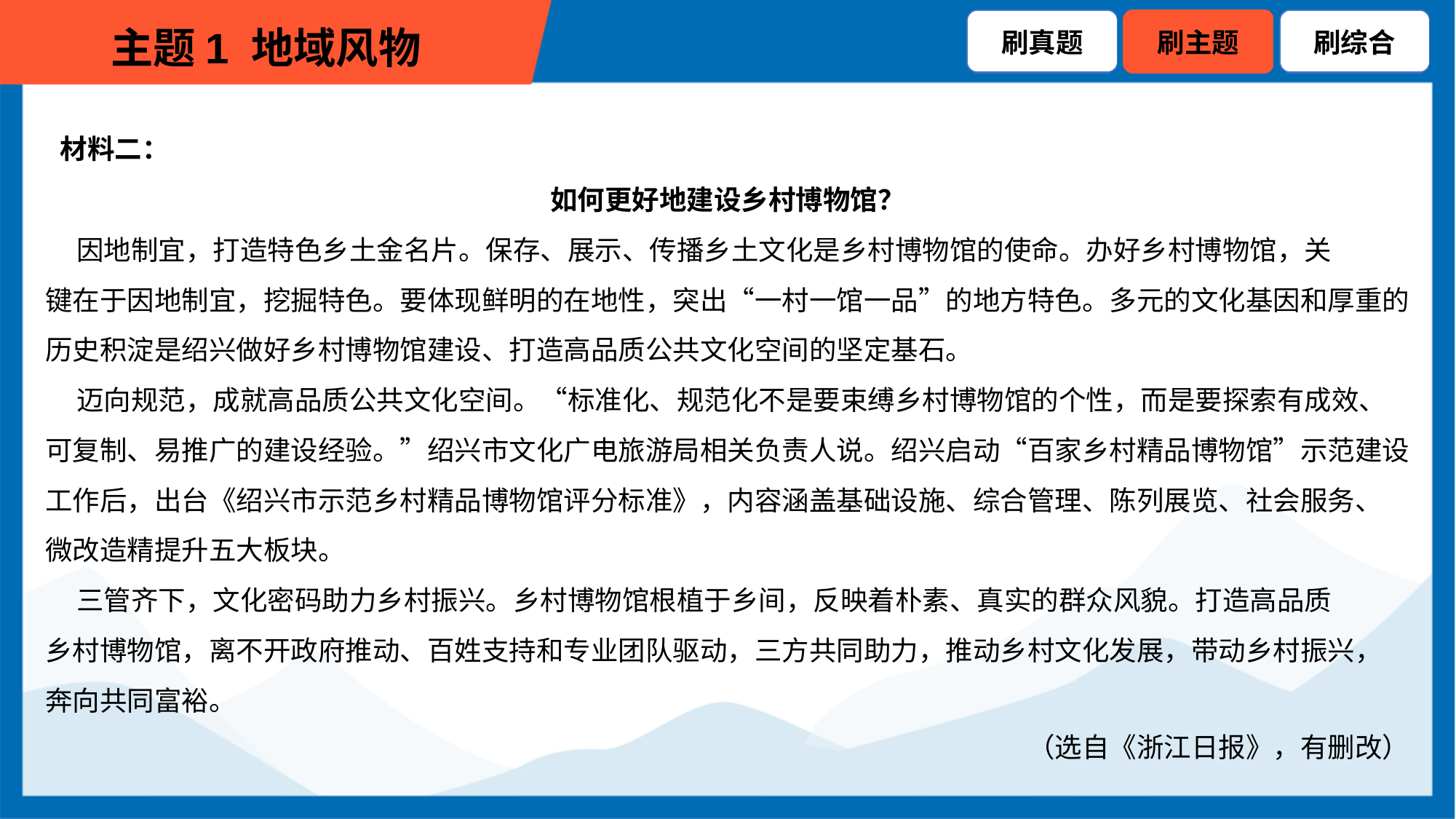

材料二：
如何更好地建设乡村博物馆？
    因地制宜，打造特色乡土金名片。保存、展示、传播乡土文化是乡村博物馆的使命。办好乡村博物馆，关
键在于因地制宜，挖掘特色。要体现鲜明的在地性，突出“一村一馆一品”的地方特色。多元的文化基因和厚重的
历史积淀是绍兴做好乡村博物馆建设、打造高品质公共文化空间的坚定基石。
    迈向规范，成就高品质公共文化空间。“标准化、规范化不是要束缚乡村博物馆的个性，而是要探索有成效、
可复制、易推广的建设经验。”绍兴市文化广电旅游局相关负责人说。绍兴启动“百家乡村精品博物馆”示范建设
工作后，出台《绍兴市示范乡村精品博物馆评分标准》，内容涵盖基础设施、综合管理、陈列展览、社会服务、
微改造精提升五大板块。
    三管齐下，文化密码助力乡村振兴。乡村博物馆根植于乡间，反映着朴素、真实的群众风貌。打造高品质
乡村博物馆，离不开政府推动、百姓支持和专业团队驱动，三方共同助力，推动乡村文化发展，带动乡村振兴，
奔向共同富裕。
（选自《浙江日报》，有删改）